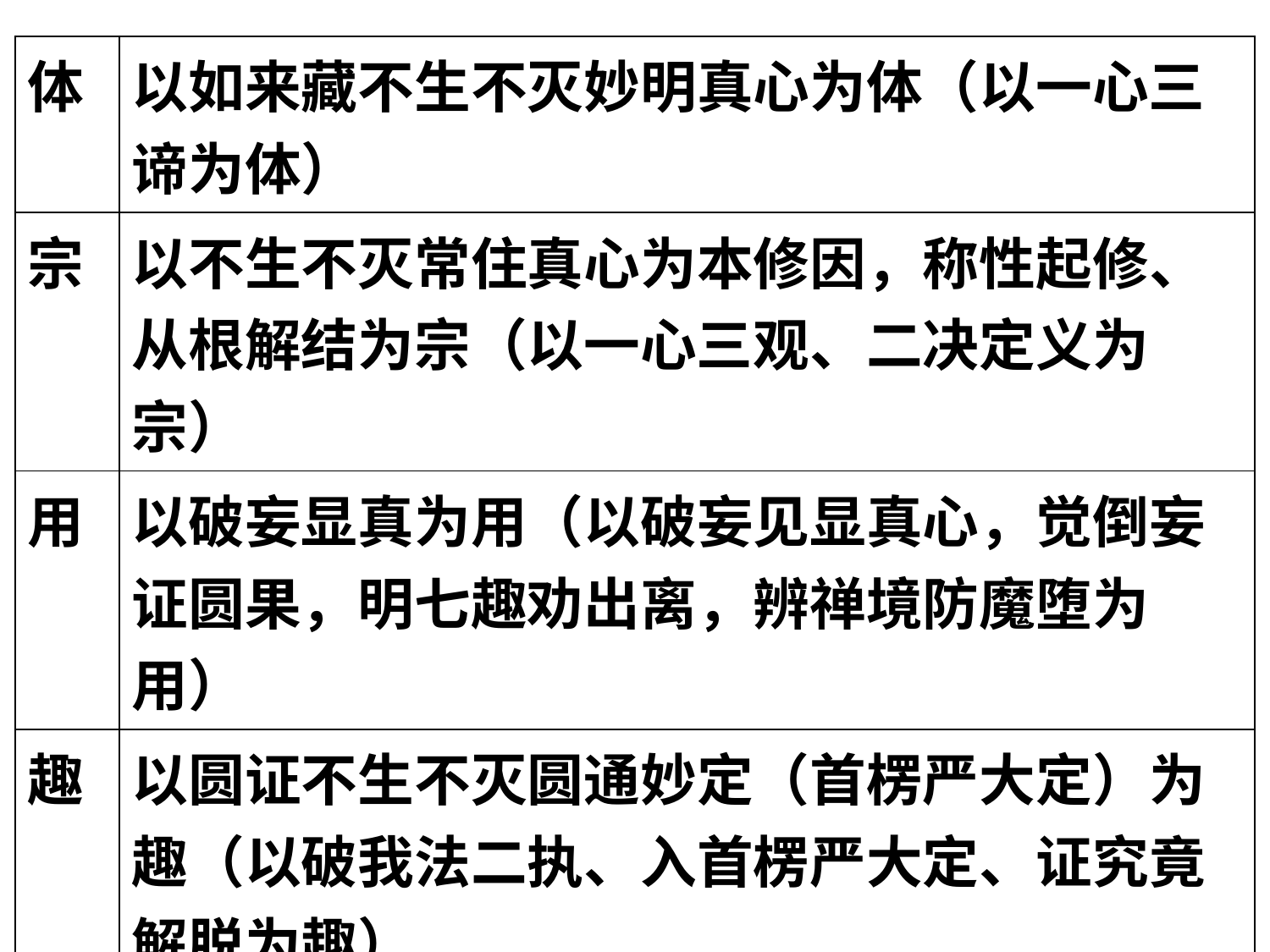

| 体 | 以如来藏不生不灭妙明真心为体（以一心三谛为体） |
| --- | --- |
| 宗 | 以不生不灭常住真心为本修因，称性起修、从根解结为宗（以一心三观、二决定义为宗） |
| 用 | 以破妄显真为用（以破妄见显真心，觉倒妄证圆果，明七趣劝出离，辨禅境防魔堕为用） |
| 趣 | 以圆证不生不灭圆通妙定（首楞严大定）为趣（以破我法二执、入首楞严大定、证究竟解脱为趣） |
| 教 | 以醍醐为教相（立足于圆教，别摄藏通别三教） |